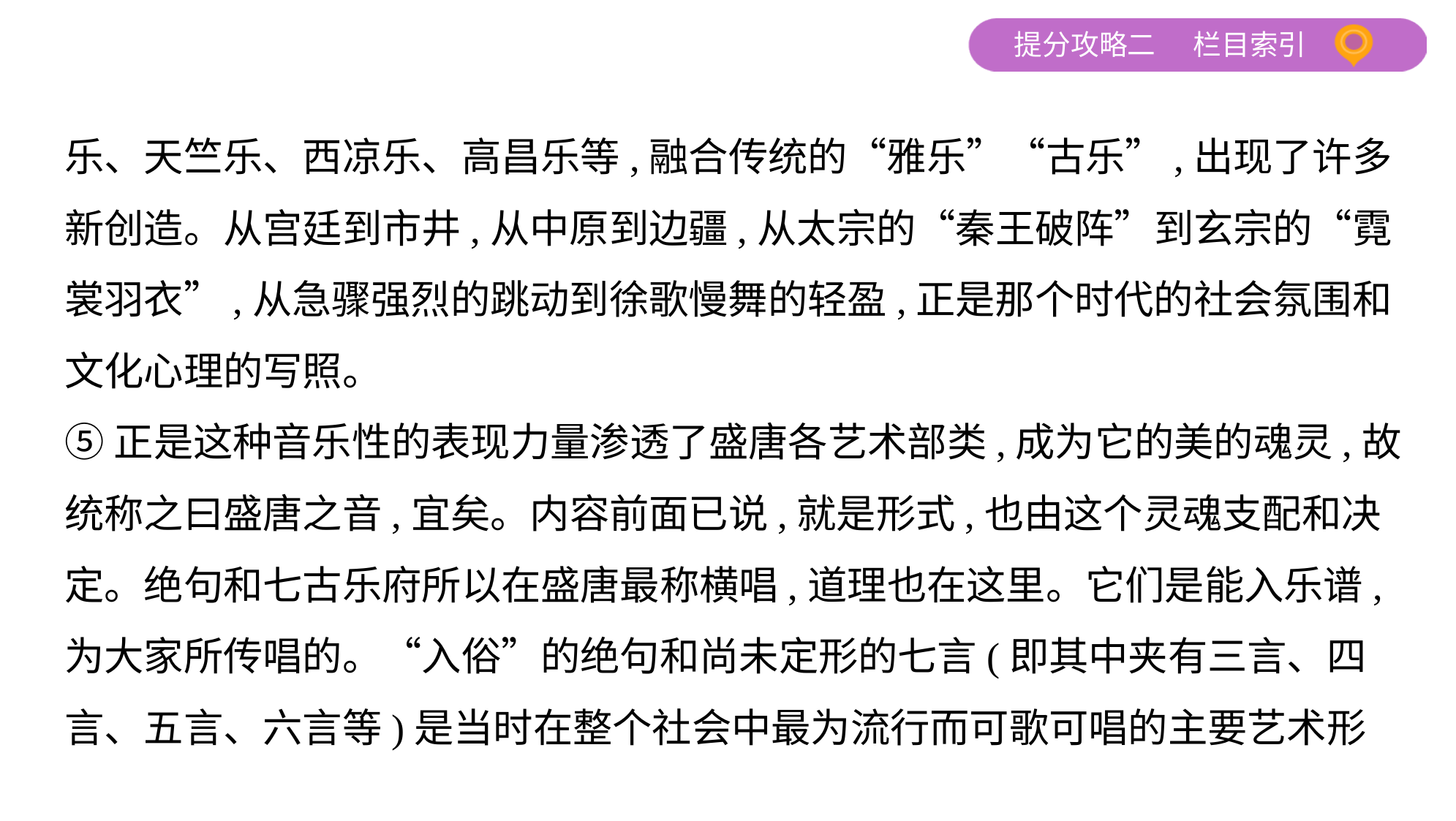

乐、天竺乐、西凉乐、高昌乐等,融合传统的“雅乐”“古乐”,出现了许多
新创造。从宫廷到市井,从中原到边疆,从太宗的“秦王破阵”到玄宗的“霓
裳羽衣”,从急骤强烈的跳动到徐歌慢舞的轻盈,正是那个时代的社会氛围和
文化心理的写照。
⑤正是这种音乐性的表现力量渗透了盛唐各艺术部类,成为它的美的魂灵,故
统称之曰盛唐之音,宜矣。内容前面已说,就是形式,也由这个灵魂支配和决
定。绝句和七古乐府所以在盛唐最称横唱,道理也在这里。它们是能入乐谱,
为大家所传唱的。“入俗”的绝句和尚未定形的七言(即其中夹有三言、四
言、五言、六言等)是当时在整个社会中最为流行而可歌可唱的主要艺术形